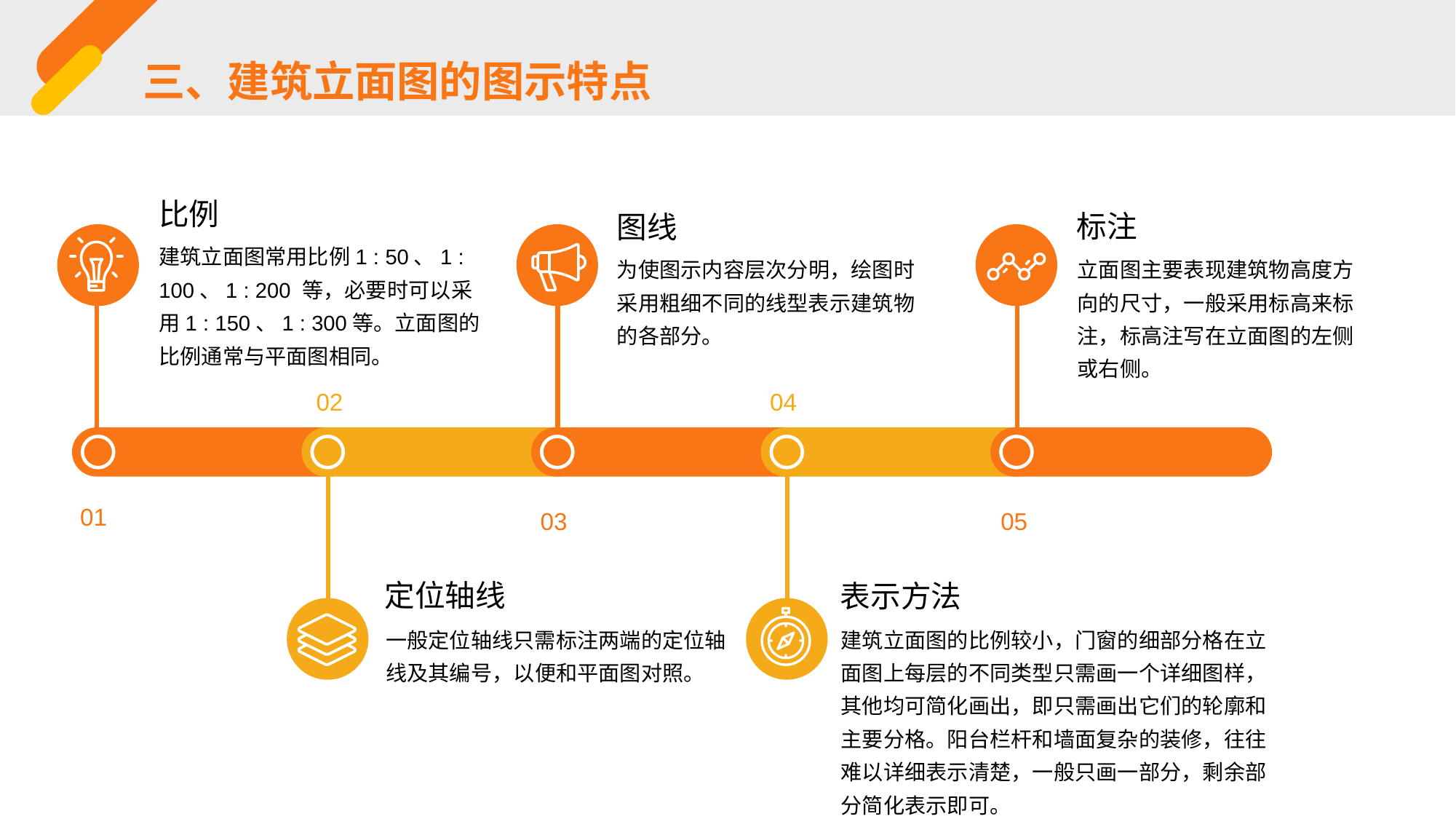

三、建筑立面图的图示特点
比例
标注
图线

建筑立面图常用比例1 : 50、1 : 100、1 : 200 等，必要时可以采用1 : 150、1 : 300等。立面图的比例通常与平面图相同。

立面图主要表现建筑物高度方向的尺寸，一般采用标高来标注，标高注写在立面图的左侧或右侧。
为使图示内容层次分明，绘图时采用粗细不同的线型表示建筑物的各部分。

02
04

01
03
05
定位轴线
表示方法

一般定位轴线只需标注两端的定位轴线及其编号，以便和平面图对照。
建筑立面图的比例较小，门窗的细部分格在立面图上每层的不同类型只需画一个详细图样，其他均可简化画出，即只需画出它们的轮廓和主要分格。阳台栏杆和墙面复杂的装修，往往难以详细表示清楚，一般只画一部分，剩余部分简化表示即可。